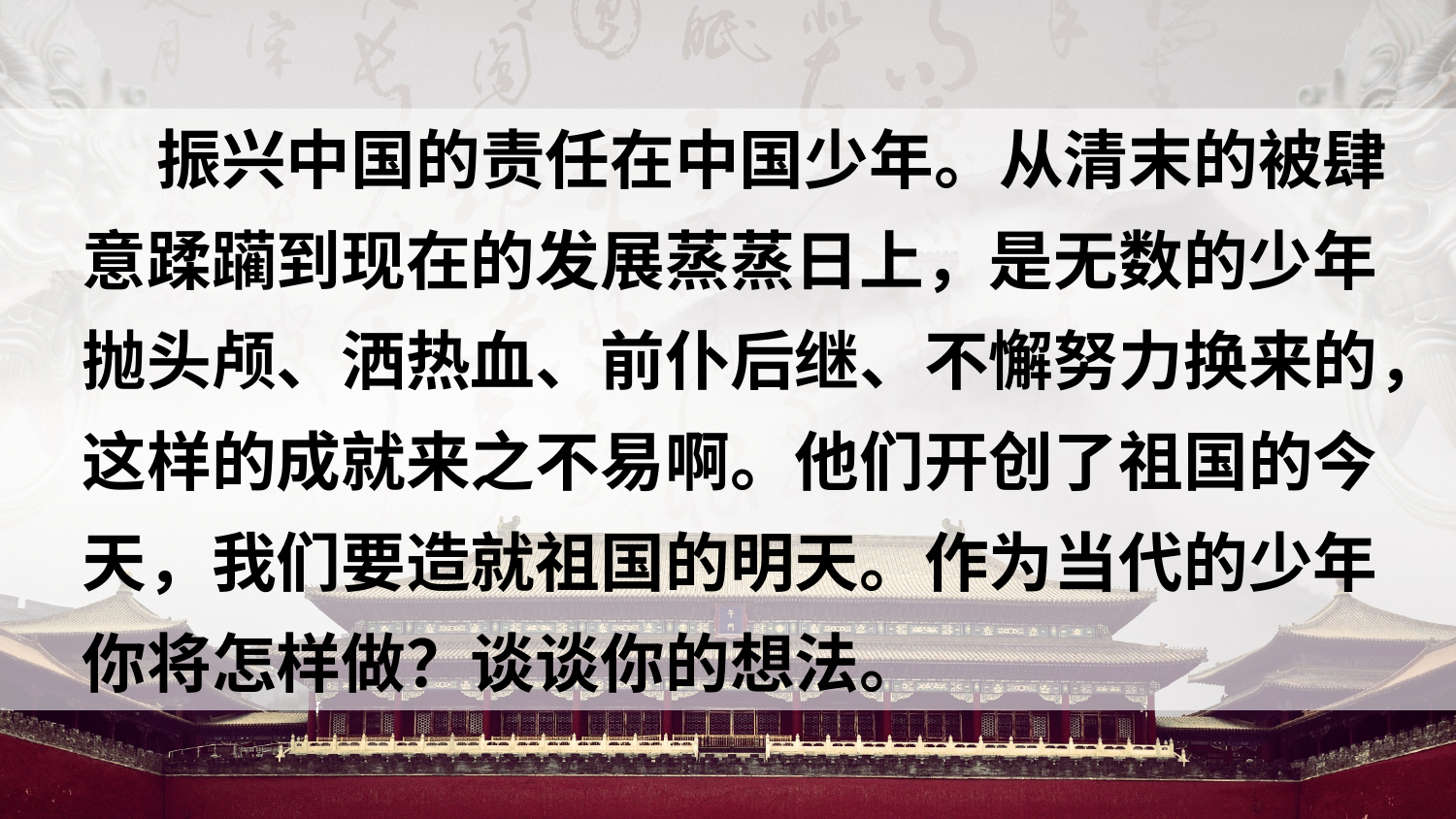

振兴中国的责任在中国少年。从清末的被肆意蹂躏到现在的发展蒸蒸日上，是无数的少年抛头颅、洒热血、前仆后继、不懈努力换来的，这样的成就来之不易啊。他们开创了祖国的今天，我们要造就祖国的明天。作为当代的少年你将怎样做？谈谈你的想法。